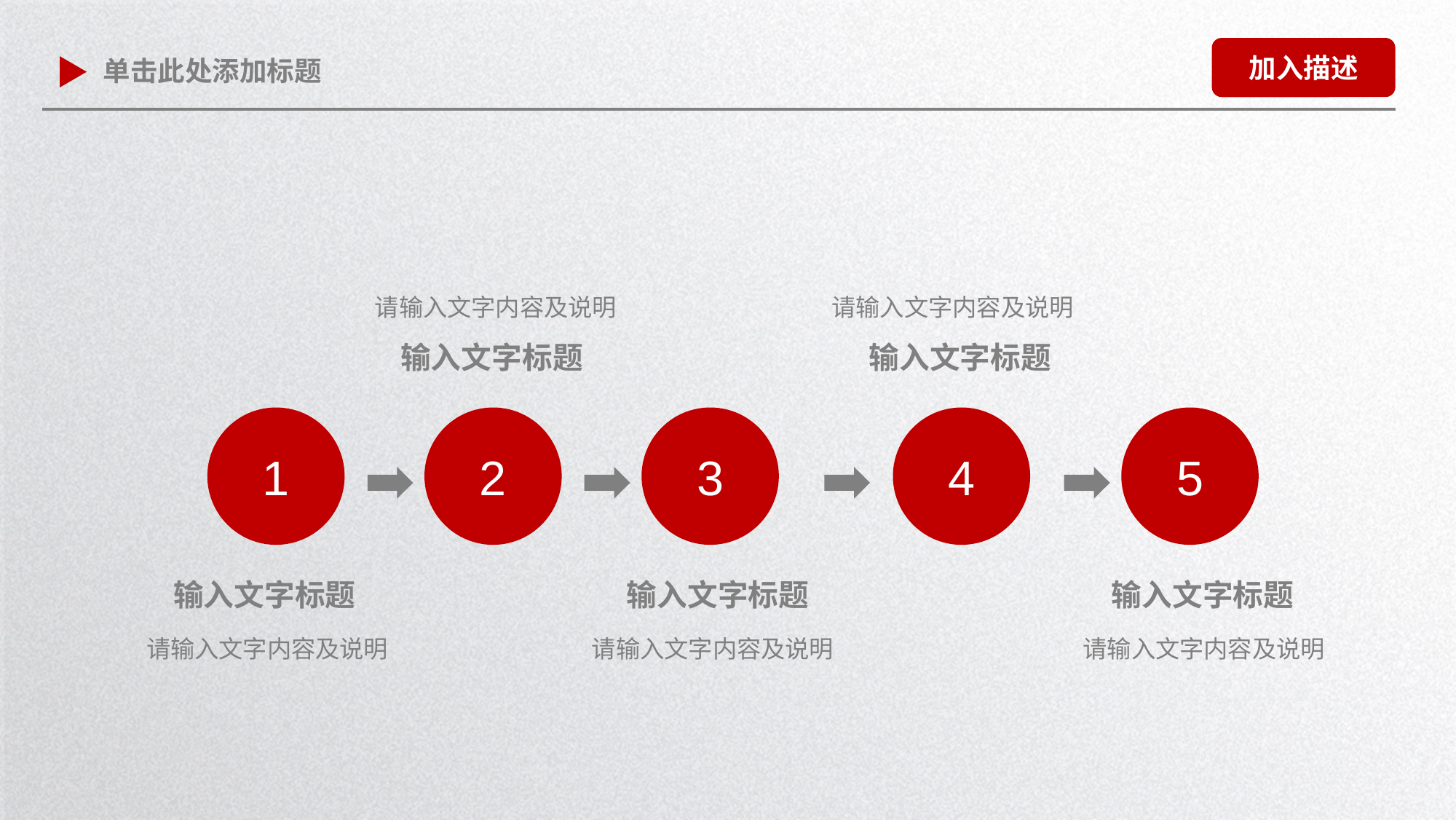

加入描述
单击此处添加标题

请输入文字内容及说明
请输入文字内容及说明
输入文字标题
输入文字标题
1
2
3
4
5

输入文字标题
输入文字标题
输入文字标题
请输入文字内容及说明
请输入文字内容及说明
请输入文字内容及说明